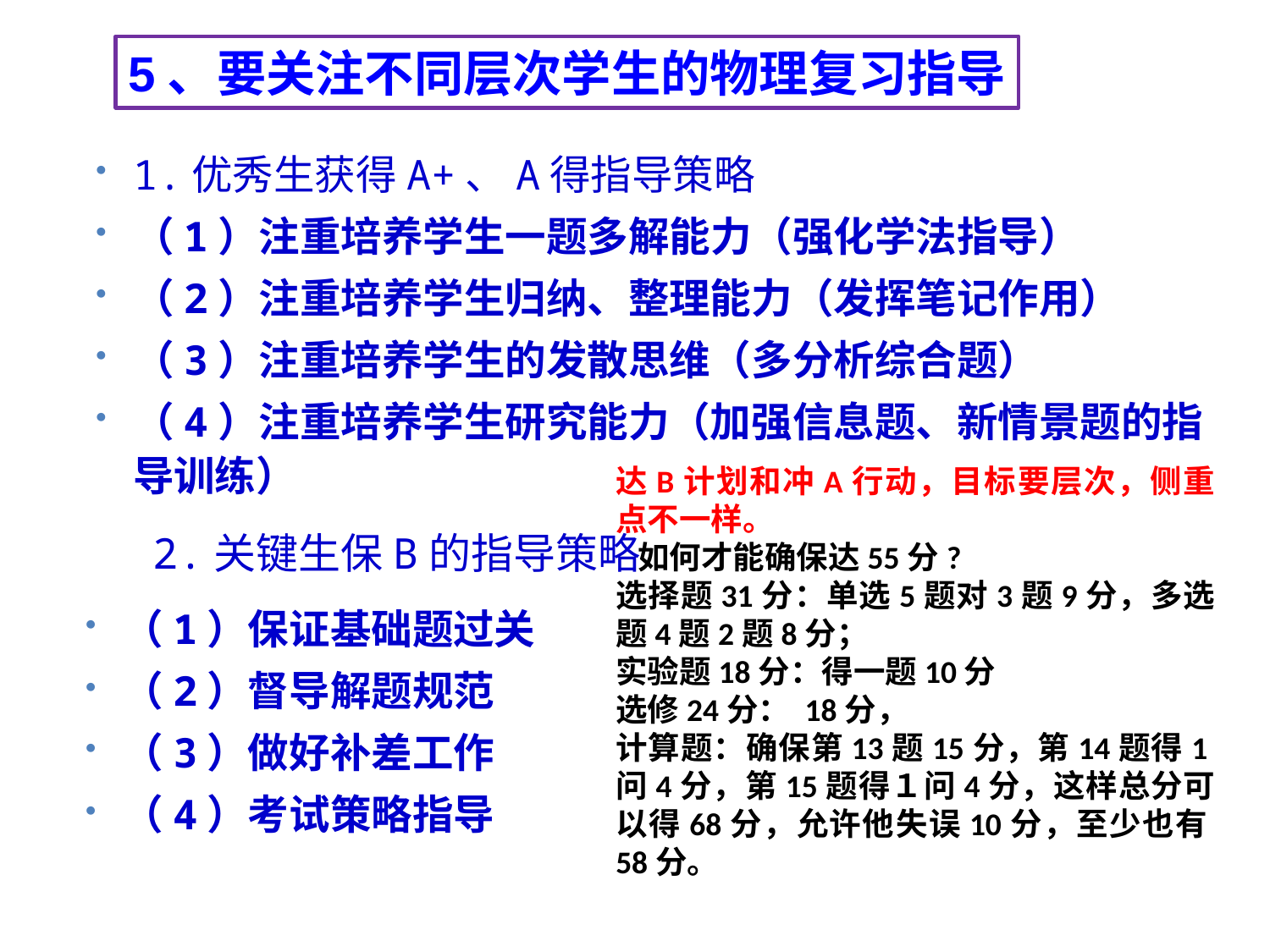

5、要关注不同层次学生的物理复习指导
1.优秀生获得A+、A得指导策略
（1）注重培养学生一题多解能力（强化学法指导）
（2）注重培养学生归纳、整理能力（发挥笔记作用）
（3）注重培养学生的发散思维（多分析综合题）
（4）注重培养学生研究能力（加强信息题、新情景题的指导训练）
达B计划和冲A行动，目标要层次，侧重点不一样。
  如何才能确保达55分?
选择题31分：单选5题对3题9分，多选题4题2题8分；
实验题18分：得一题10分
选修24分： 18分，
计算题：确保第13题15分，第14题得1问4分，第15题得１问4分，这样总分可以得68分，允许他失误10分，至少也有58分。
# 2.关键生保B的指导策略
（1）保证基础题过关
（2）督导解题规范
（3）做好补差工作
（4）考试策略指导